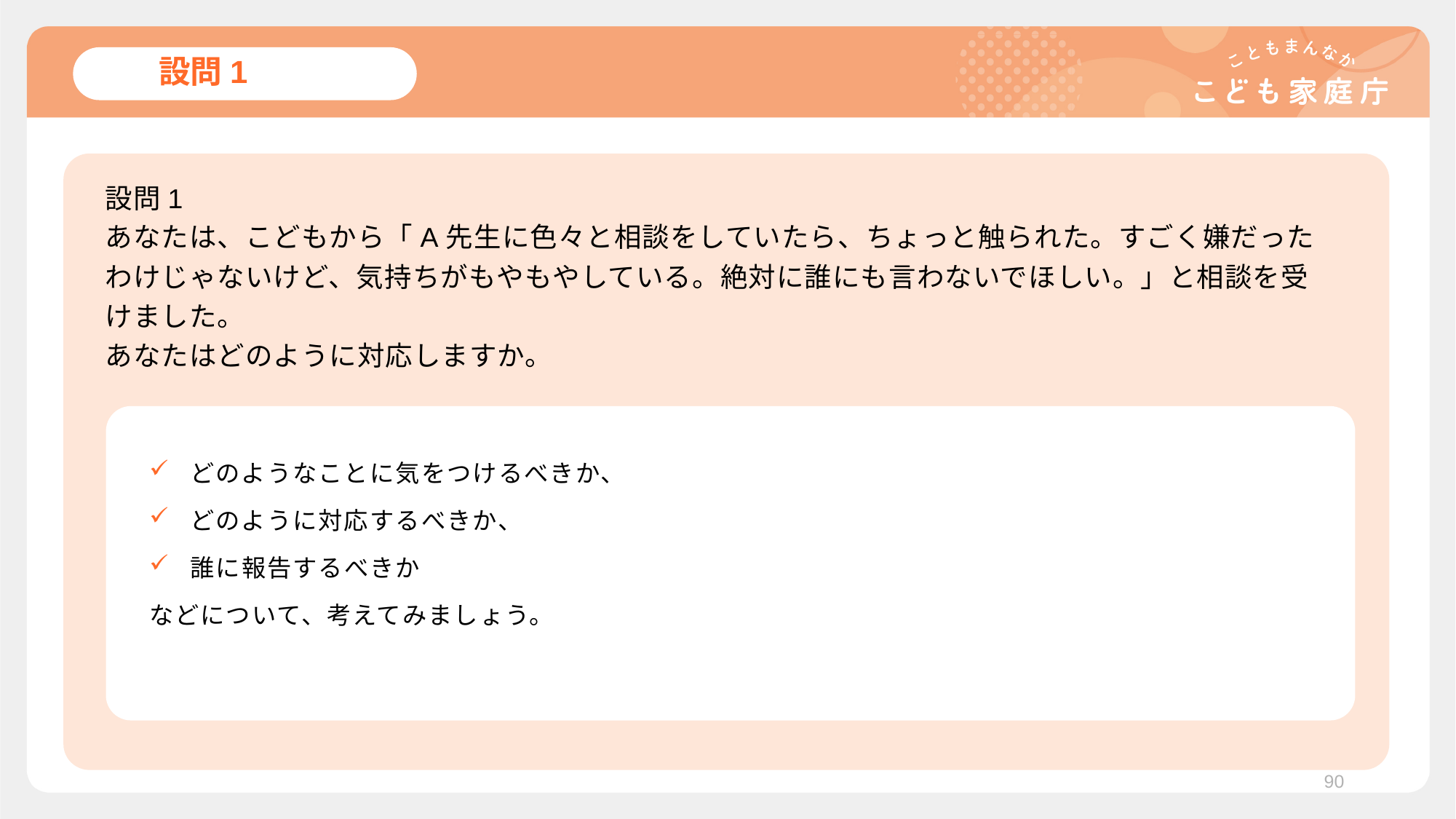

# 設問1

設問1
あなたは、こどもから「A先生に色々と相談をしていたら、ちょっと触られた。すごく嫌だったわけじゃないけど、気持ちがもやもやしている。絶対に誰にも言わないでほしい。」と相談を受けました。
あなたはどのように対応しますか。

どのようなことに気をつけるべきか、
どのように対応するべきか、
誰に報告するべきか
などについて、考えてみましょう。
90